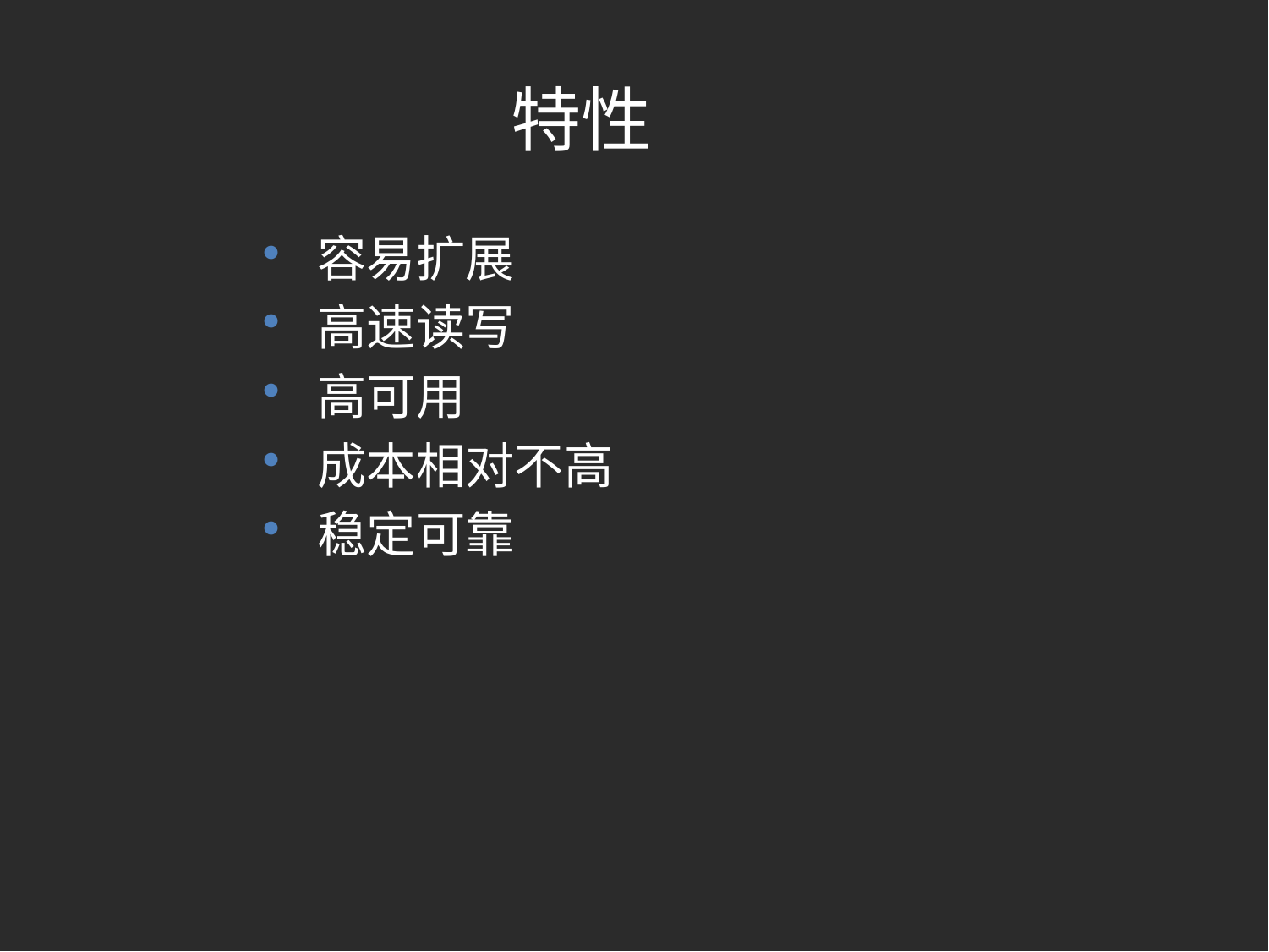

# 特性
容易扩展
高速读写
高可用
成本相对不高
稳定可靠